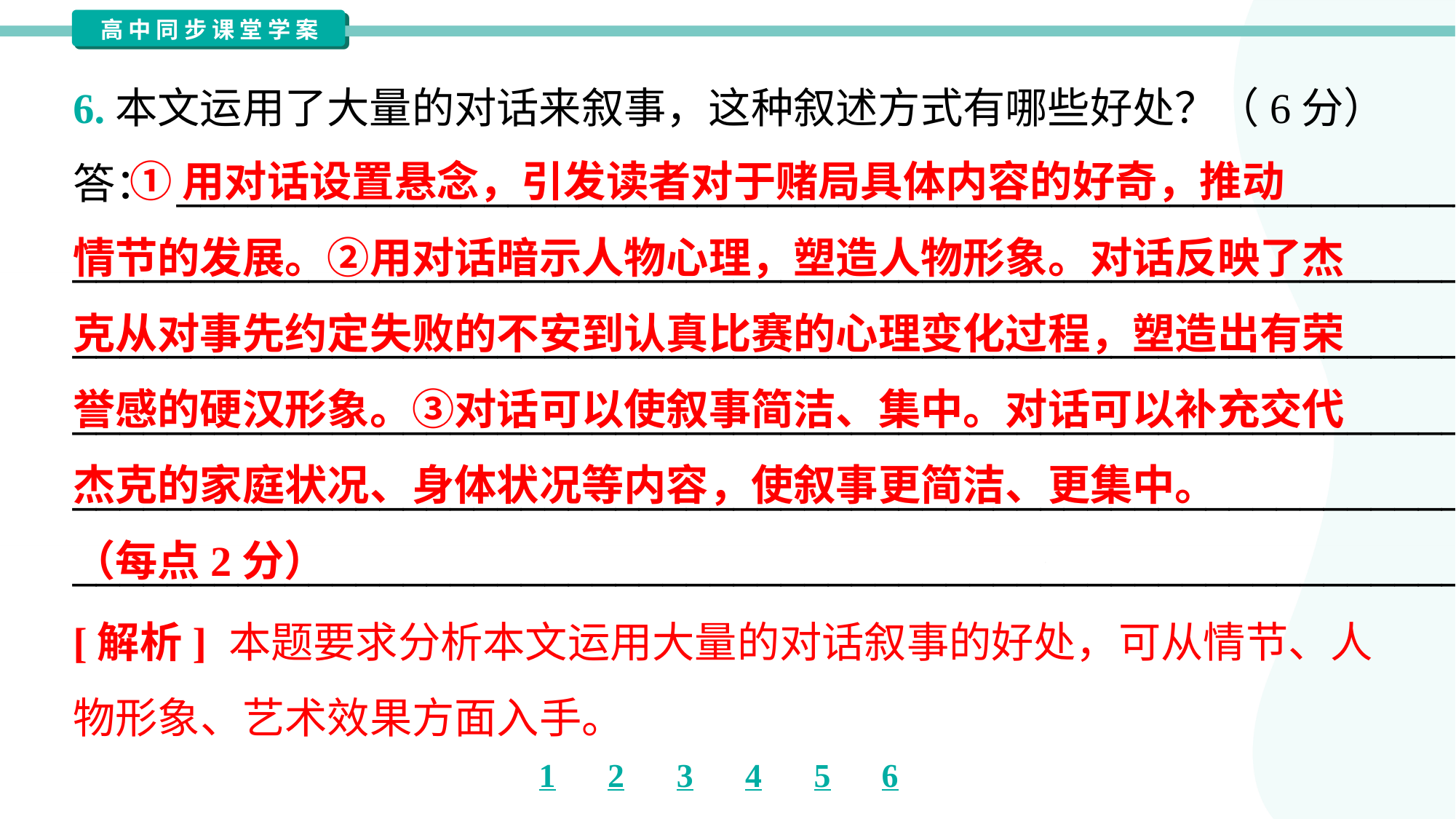

6.本文运用了大量的对话来叙事，这种叙述方式有哪些好处？（6分）
答： ________________________________________________________
_____________________________________________________________
_____________________________________________________________
_____________________________________________________________
_____________________________________________________________
_____________________________________________________________
      ①用对话设置悬念，引发读者对于赌局具体内容的好奇，推动
情节的发展。②用对话暗示人物心理，塑造人物形象。对话反映了杰
克从对事先约定失败的不安到认真比赛的心理变化过程，塑造出有荣
誉感的硬汉形象。③对话可以使叙事简洁、集中。对话可以补充交代
杰克的家庭状况、身体状况等内容，使叙事更简洁、更集中。
（每点2分）
[解析] 本题要求分析本文运用大量的对话叙事的好处，可从情节、人
物形象、艺术效果方面入手。